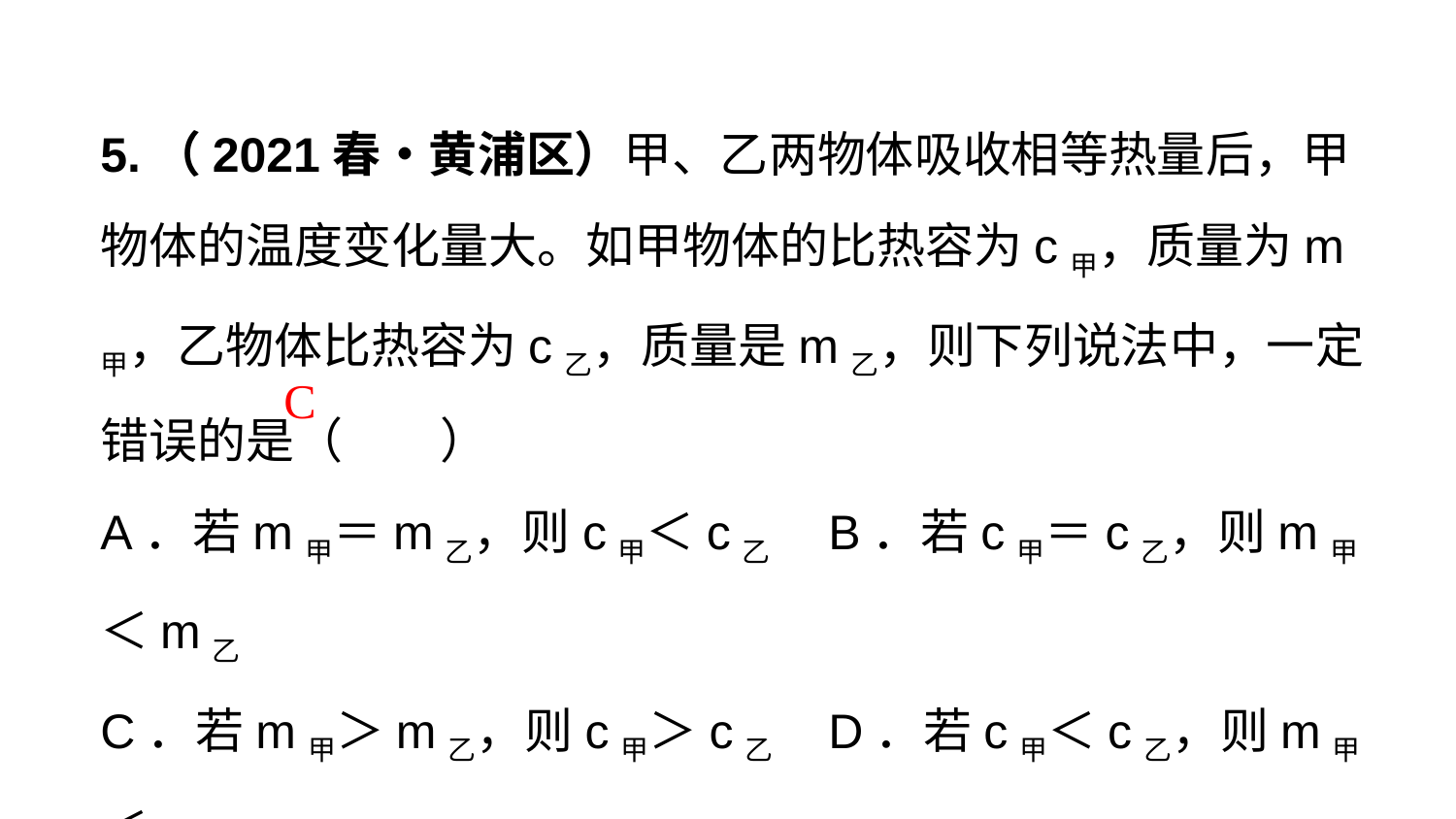

5.（2021春•黄浦区）甲、乙两物体吸收相等热量后，甲物体的温度变化量大。如甲物体的比热容为c甲，质量为m甲，乙物体比热容为c乙，质量是m乙，则下列说法中，一定错误的是（　　）
A．若m甲＝m乙，则c甲＜c乙	B．若c甲＝c乙，则m甲＜m乙
C．若m甲＞m乙，则c甲＞c乙	D．若c甲＜c乙，则m甲＜m乙
C